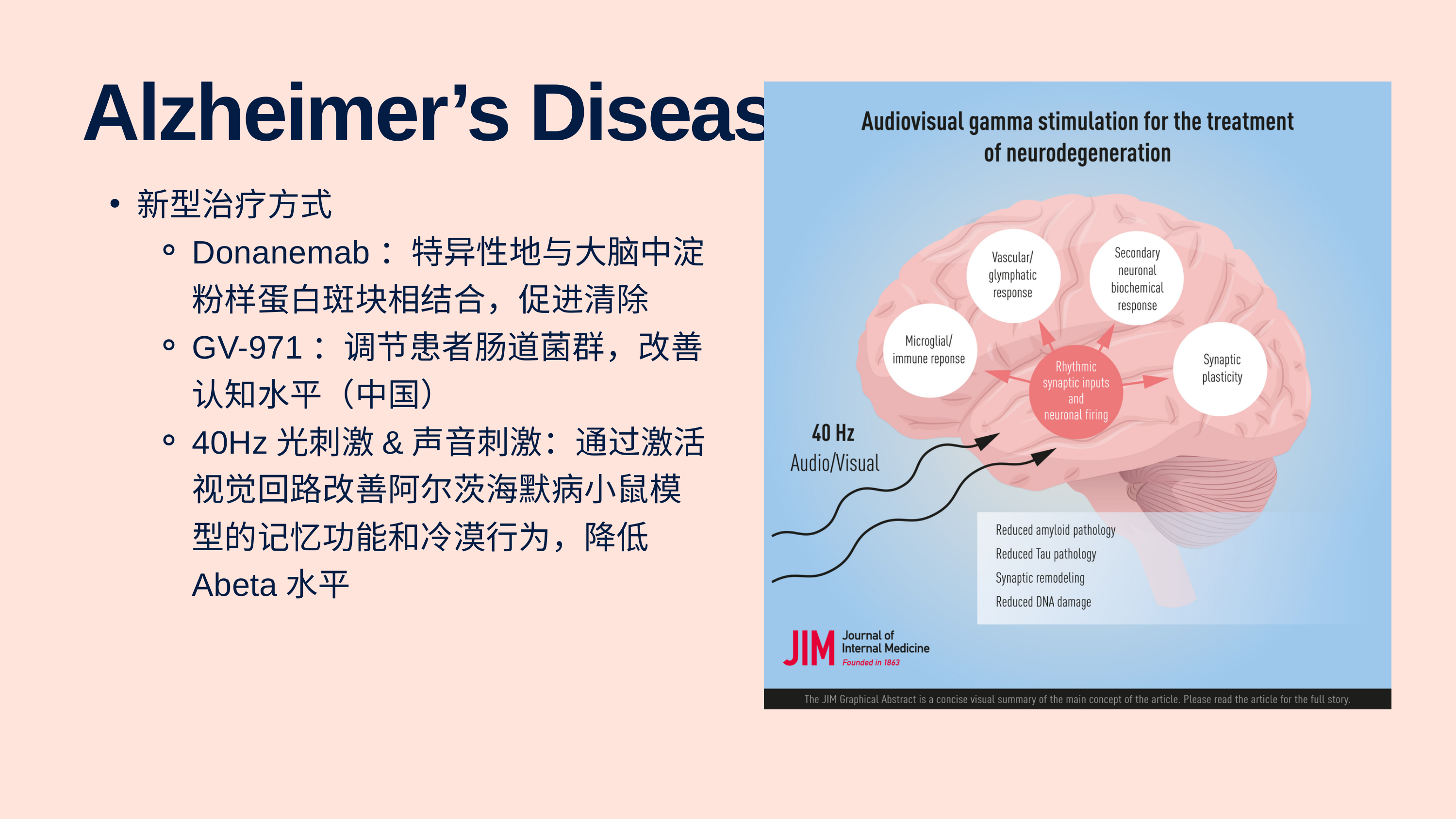

Alzheimer’s Disease

新型治疗方式
Donanemab：特异性地与大脑中淀粉样蛋白斑块相结合，促进清除
GV-971：调节患者肠道菌群，改善认知水平（中国）
40Hz光刺激&声音刺激：通过激活视觉回路改善阿尔茨海默病小鼠模型的记忆功能和冷漠行为，降低Abeta水平